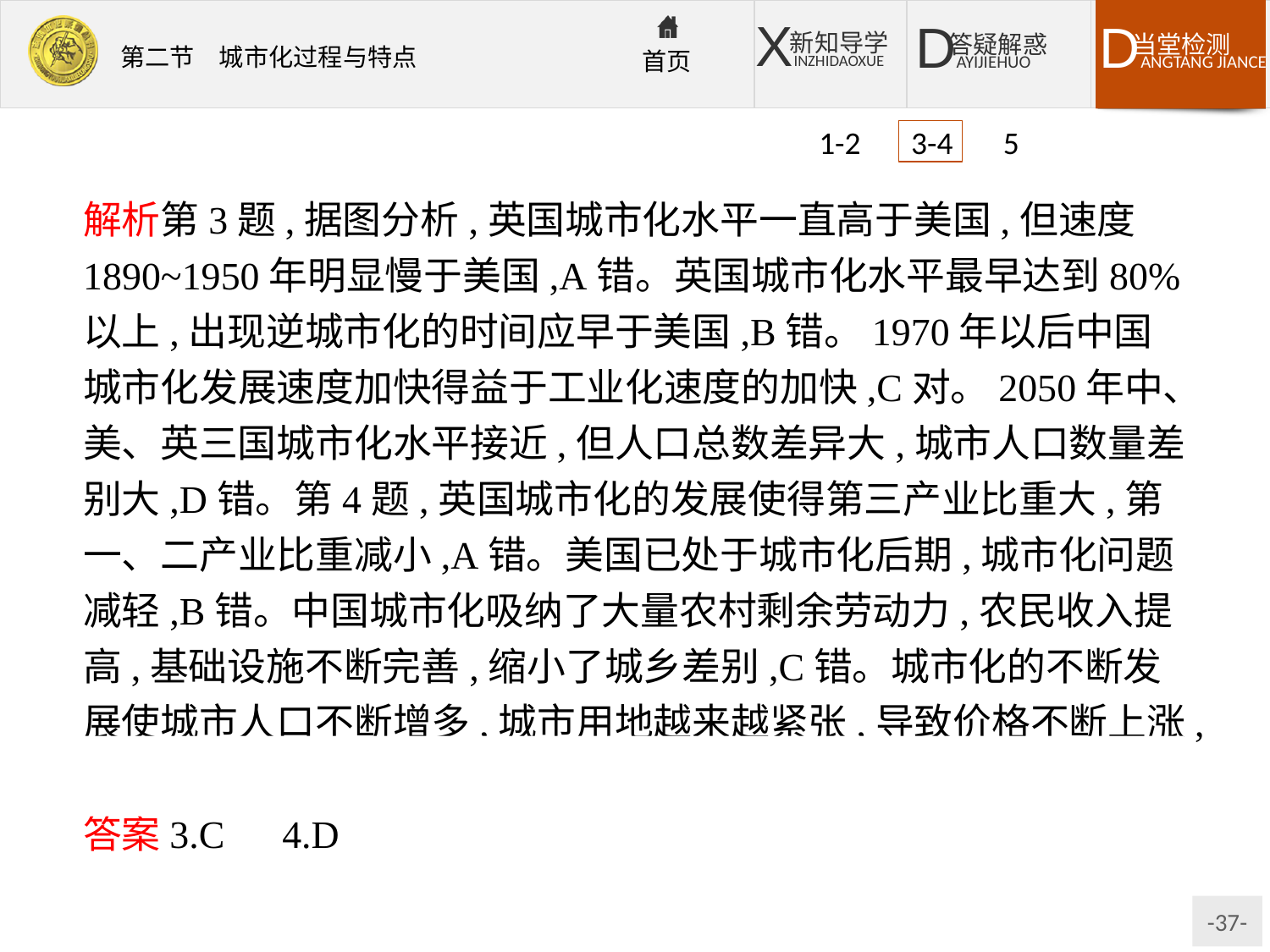

1-2       3-4       5

解析第3题,据图分析,英国城市化水平一直高于美国,但速度1890~1950年明显慢于美国,A错。英国城市化水平最早达到80%以上,出现逆城市化的时间应早于美国,B错。1970年以后中国城市化发展速度加快得益于工业化速度的加快,C对。2050年中、美、英三国城市化水平接近,但人口总数差异大,城市人口数量差别大,D错。第4题,英国城市化的发展使得第三产业比重大,第一、二产业比重减小,A错。美国已处于城市化后期,城市化问题减轻,B错。中国城市化吸纳了大量农村剩余劳动力,农民收入提高,基础设施不断完善,缩小了城乡差别,C错。城市化的不断发展使城市人口不断增多,城市用地越来越紧张,导致价格不断上涨,D对。
答案3.C　4.D